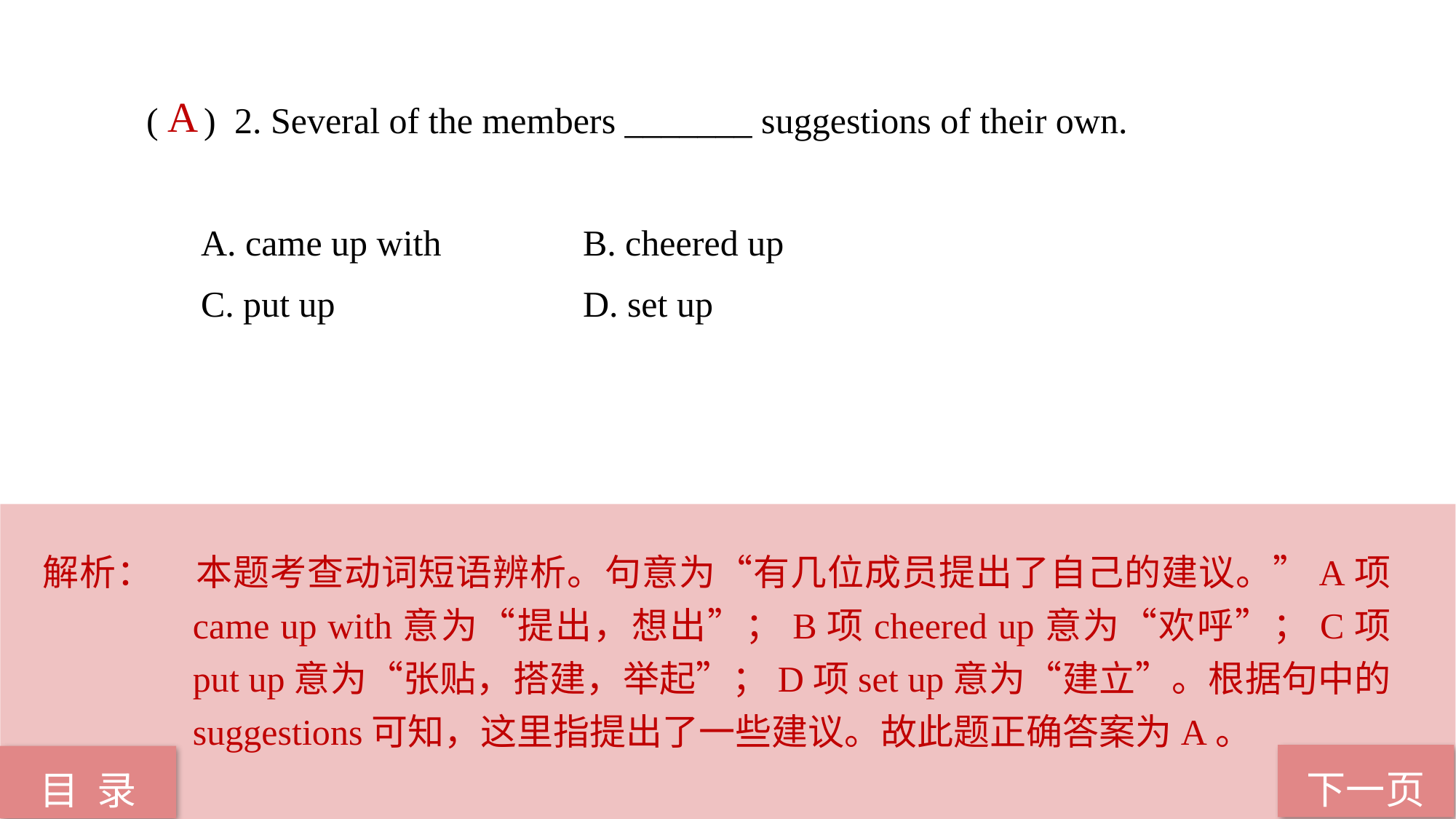

(     )  2. Several of the members _______ suggestions of their own.

A. came up with 		B. cheered up
C. put up 			D. set up
  A
解析：	本题考查动词短语辨析。句意为“有几位成员提出了自己的建议。”A项came up with意为“提出，想出”；B项cheered up意为“欢呼”；C项put up意为“张贴，搭建，举起”；D项set up意为“建立”。根据句中的suggestions可知，这里指提出了一些建议。故此题正确答案为A。